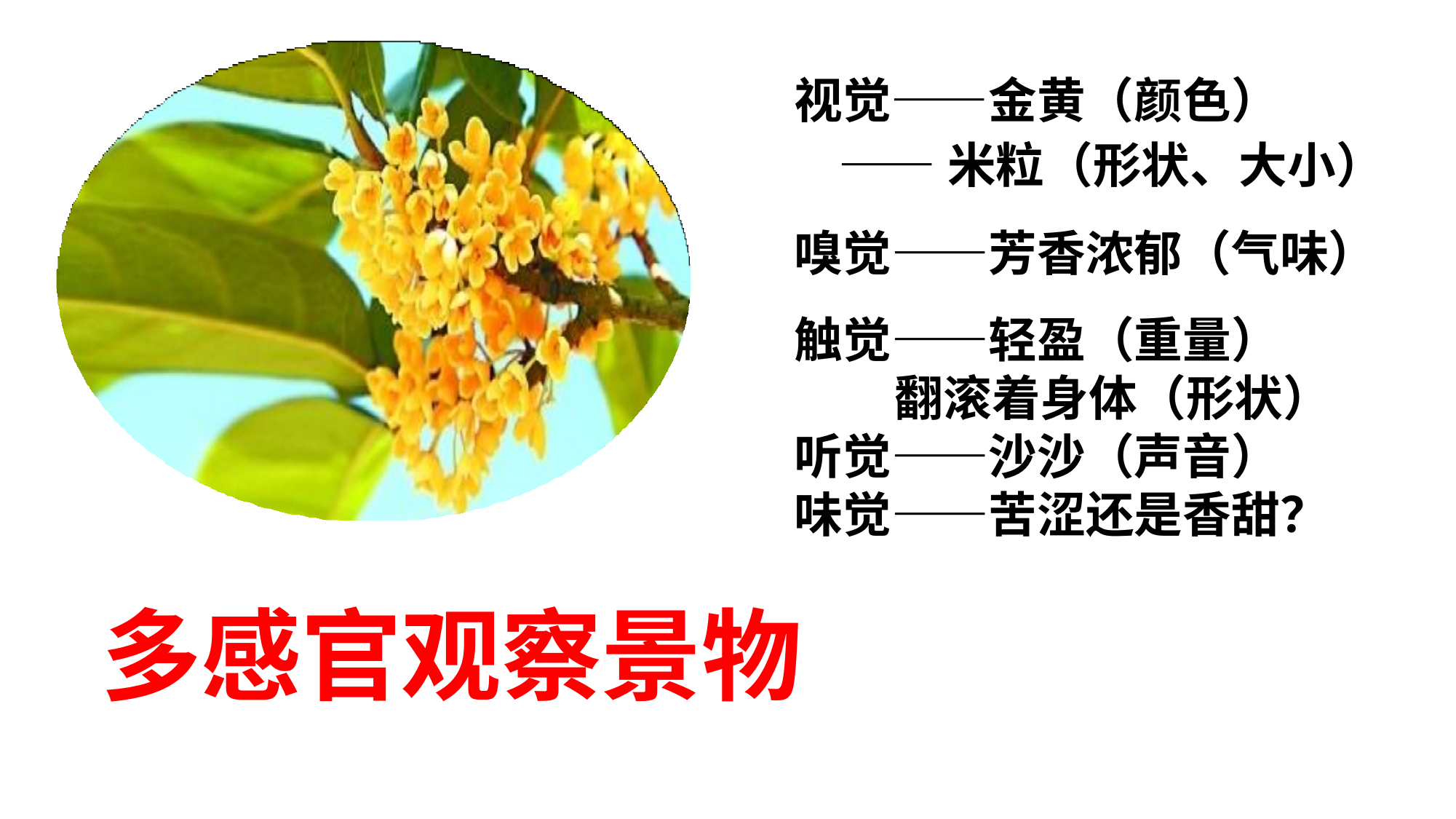

视觉——金黄（颜色）
    ——米粒（形状、大小）
嗅觉——芳香浓郁（气味）
触觉——轻盈（重量）
        翻滚着身体（形状）
听觉——沙沙（声音）
味觉——苦涩还是香甜？
多感官观察景物